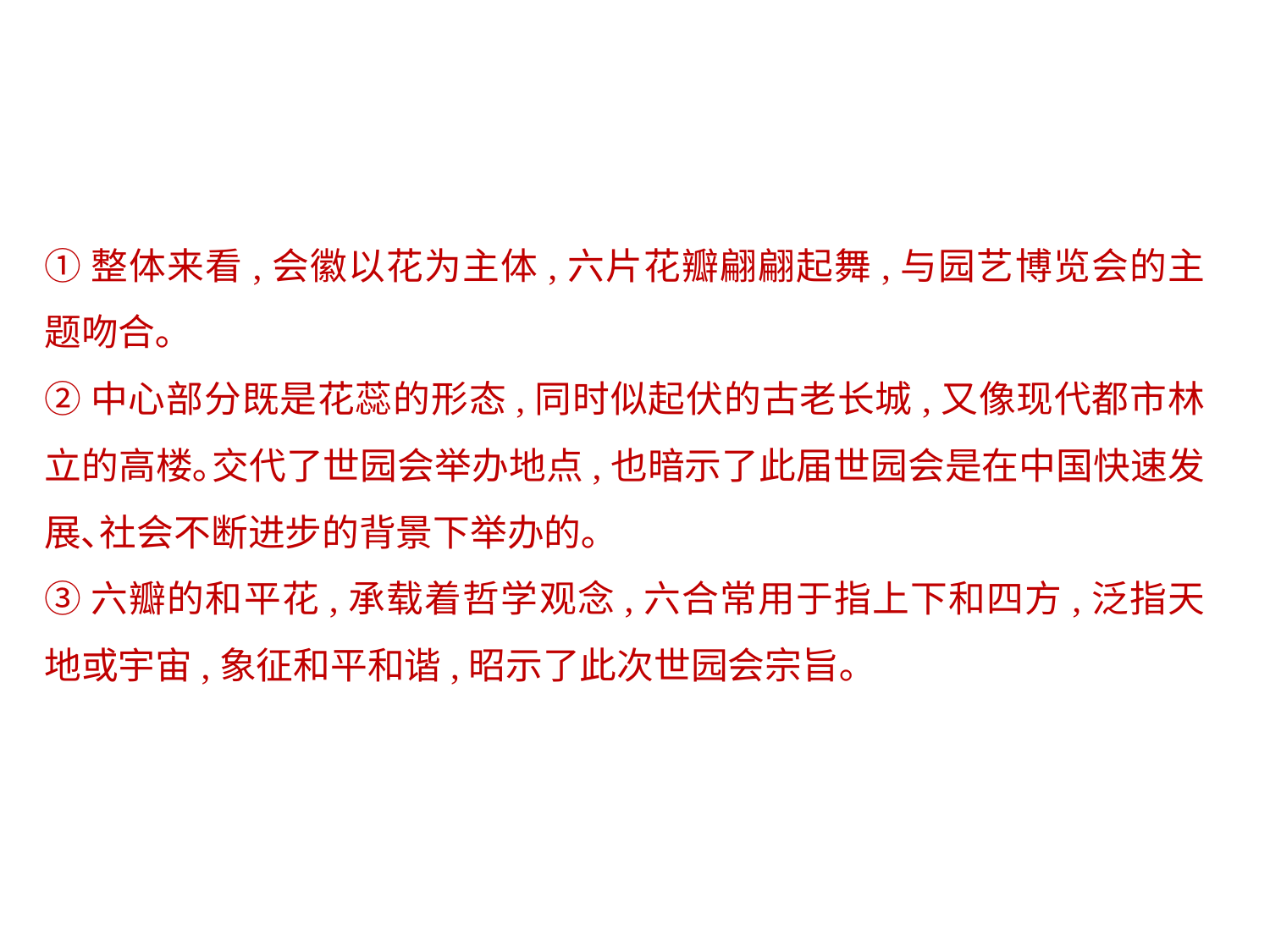

①整体来看,会徽以花为主体,六片花瓣翩翩起舞,与园艺博览会的主题吻合｡
②中心部分既是花蕊的形态,同时似起伏的古老长城,又像现代都市林立的高楼｡交代了世园会举办地点,也暗示了此届世园会是在中国快速发展､社会不断进步的背景下举办的｡
③六瓣的和平花,承载着哲学观念,六合常用于指上下和四方,泛指天地或宇宙,象征和平和谐,昭示了此次世园会宗旨｡